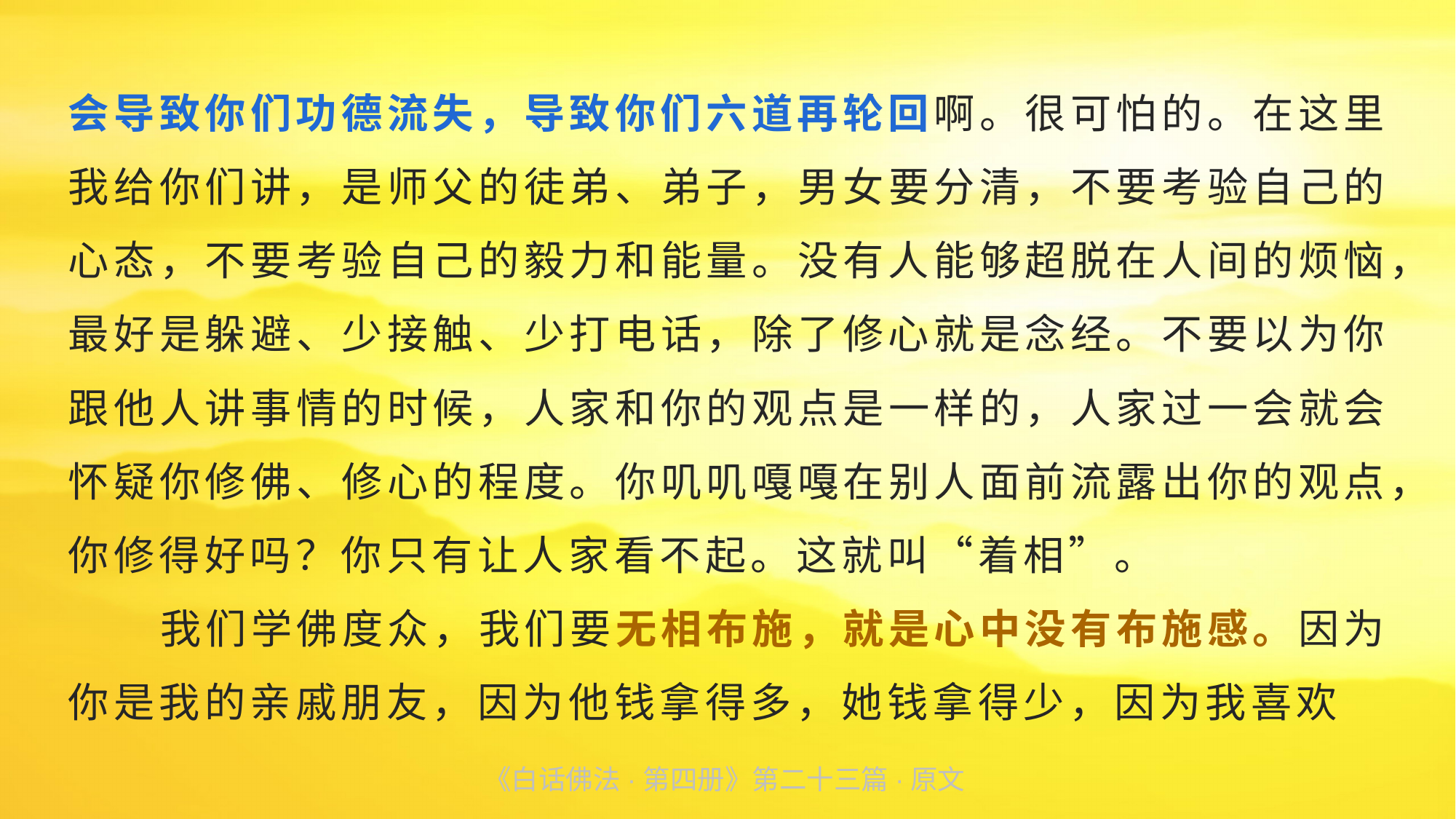

会导致你们功德流失，导致你们六道再轮回啊。很可怕的。在这里我给你们讲，是师父的徒弟、弟子，男女要分清，不要考验自己的心态，不要考验自己的毅力和能量。没有人能够超脱在人间的烦恼，最好是躲避、少接触、少打电话，除了修心就是念经。不要以为你跟他人讲事情的时候，人家和你的观点是一样的，人家过一会就会怀疑你修佛、修心的程度。你叽叽嘎嘎在别人面前流露出你的观点，你修得好吗？你只有让人家看不起。这就叫“着相”。
      我们学佛度众，我们要无相布施，就是心中没有布施感。因为你是我的亲戚朋友，因为他钱拿得多，她钱拿得少，因为我喜欢
《白话佛法·第四册》第二十三篇·原文